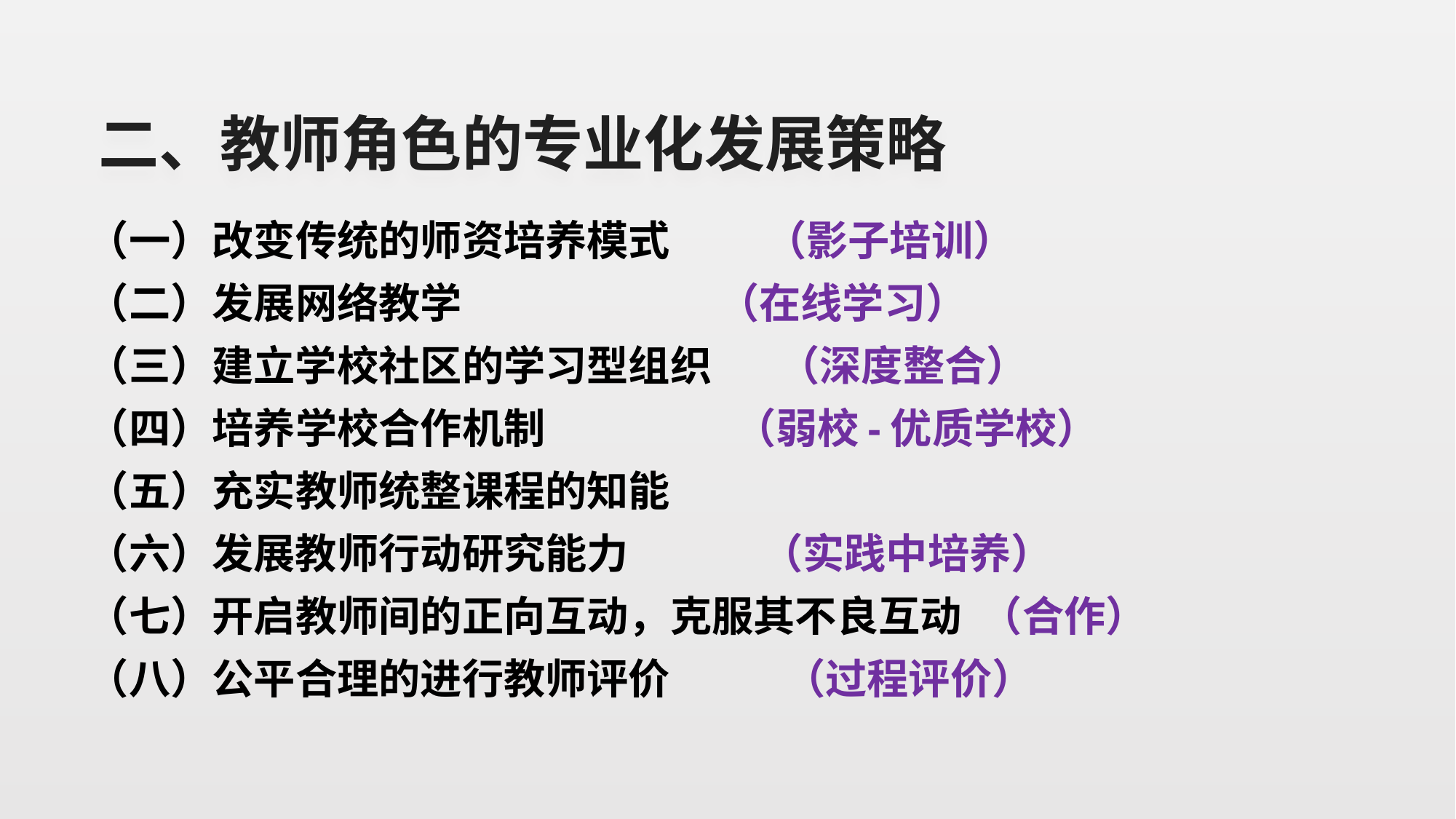

# 二、教师角色的专业化发展策略
（一）改变传统的师资培养模式          （影子培训）
（二）发展网络教学                           （在线学习）
（三）建立学校社区的学习型组织       （深度整合）
（四）培养学校合作机制                    （弱校-优质学校）
（五）充实教师统整课程的知能
（六）发展教师行动研究能力              （实践中培养）
（七）开启教师间的正向互动，克服其不良互动  （合作）
（八）公平合理的进行教师评价            （过程评价）